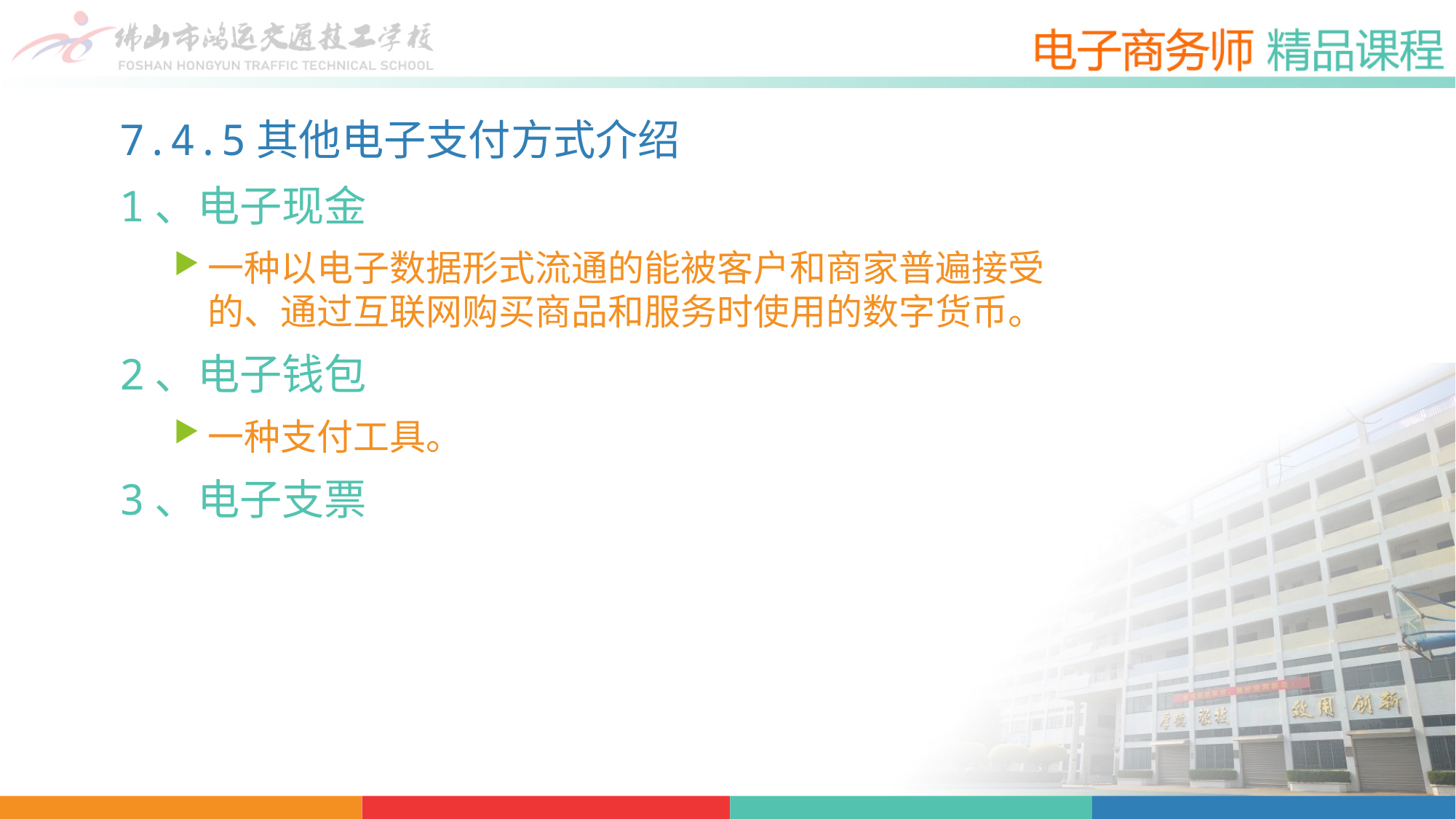

7.4.5其他电子支付方式介绍
1、电子现金
一种以电子数据形式流通的能被客户和商家普遍接受的、通过互联网购买商品和服务时使用的数字货币。
2、电子钱包
一种支付工具。
3、电子支票